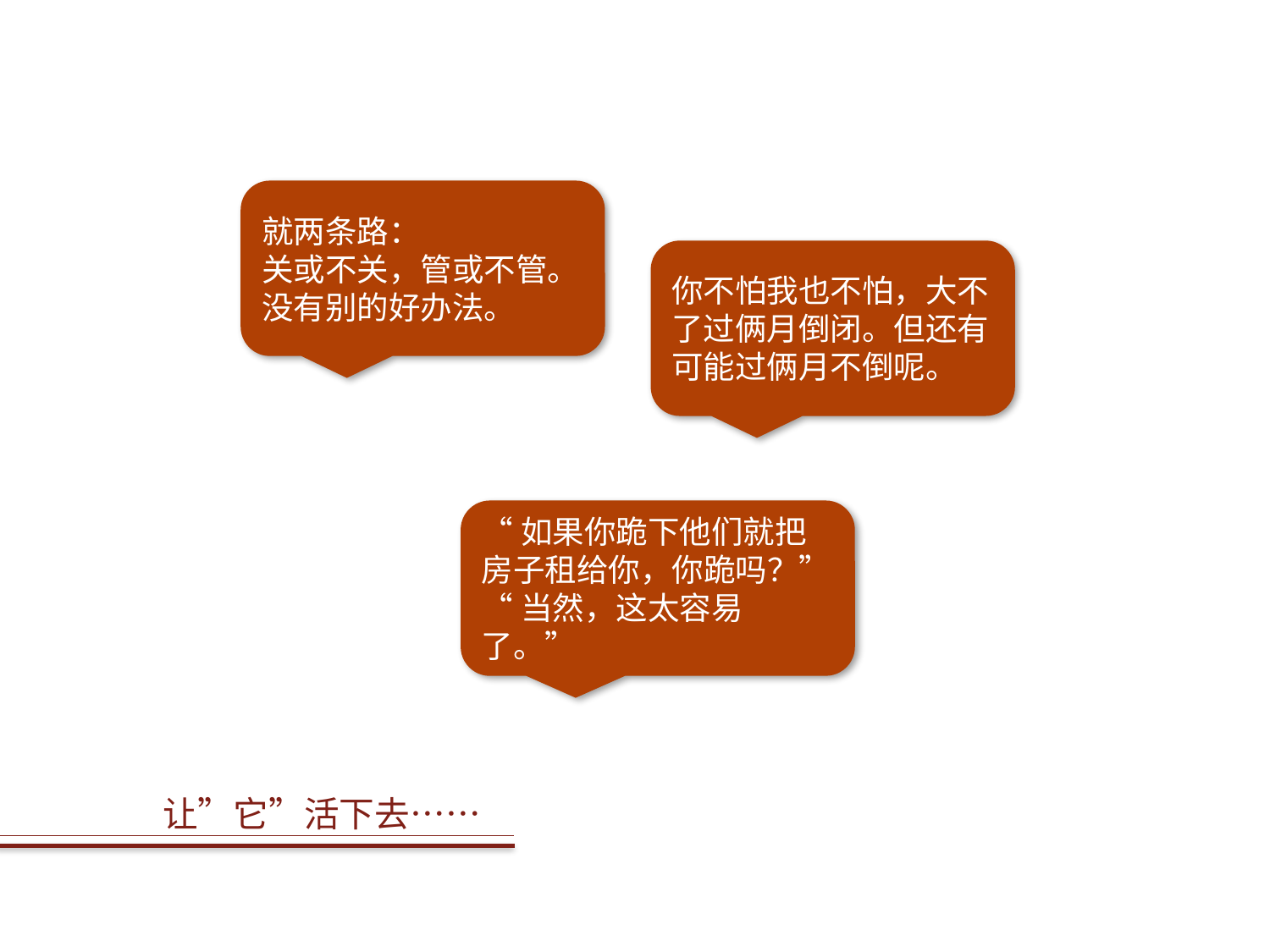

就两条路：
关或不关，管或不管。
没有别的好办法。
你不怕我也不怕，大不了过俩月倒闭。但还有可能过俩月不倒呢。
“如果你跪下他们就把房子租给你，你跪吗？”
“当然，这太容易了。”
让”它”活下去……